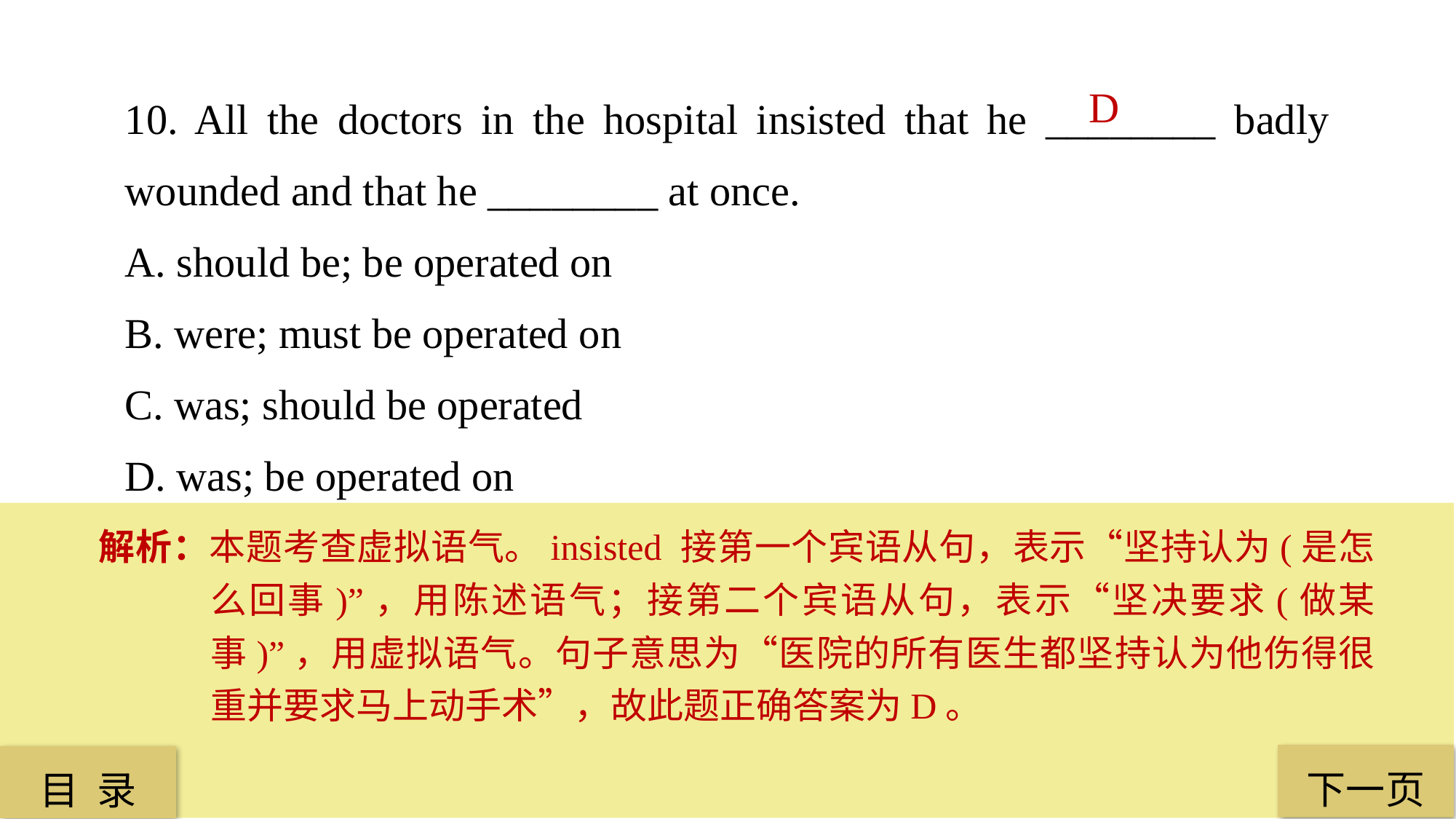

10. All the doctors in the hospital insisted that he ________ badly wounded and that he ________ at once.
A. should be; be operated on
B. were; must be operated on
C. was; should be operated
D. was; be operated on
D
解析：本题考查虚拟语气。insisted 接第一个宾语从句，表示“坚持认为(是怎么回事)”，用陈述语气；接第二个宾语从句，表示“坚决要求(做某事)”，用虚拟语气。句子意思为“医院的所有医生都坚持认为他伤得很重并要求马上动手术”，故此题正确答案为D。